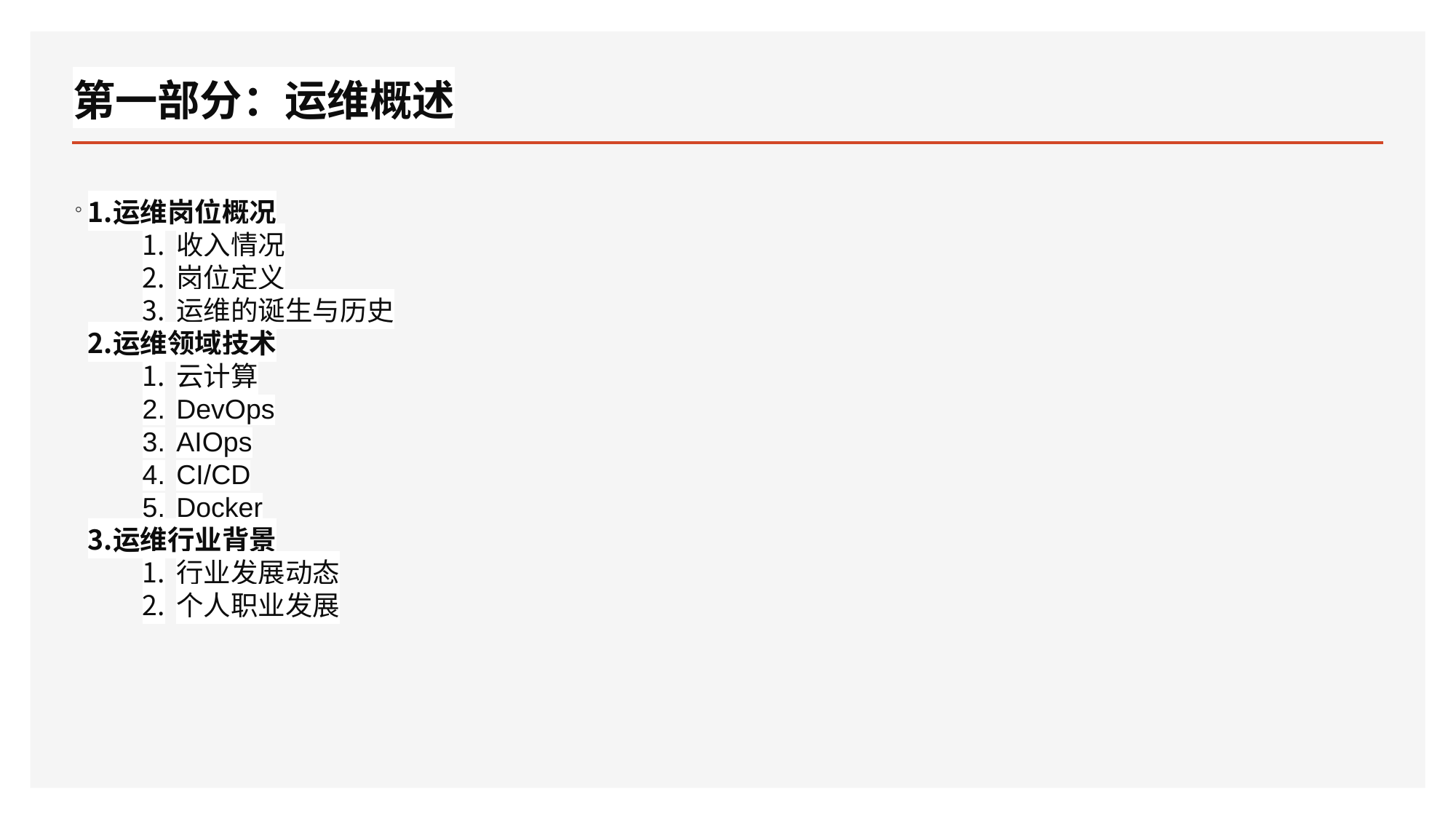

# 第一部分：运维概述
。
运维岗位概况
收入情况
岗位定义
运维的诞生与历史
运维领域技术
云计算
DevOps
AIOps
CI/CD
Docker
运维行业背景
行业发展动态
个人职业发展